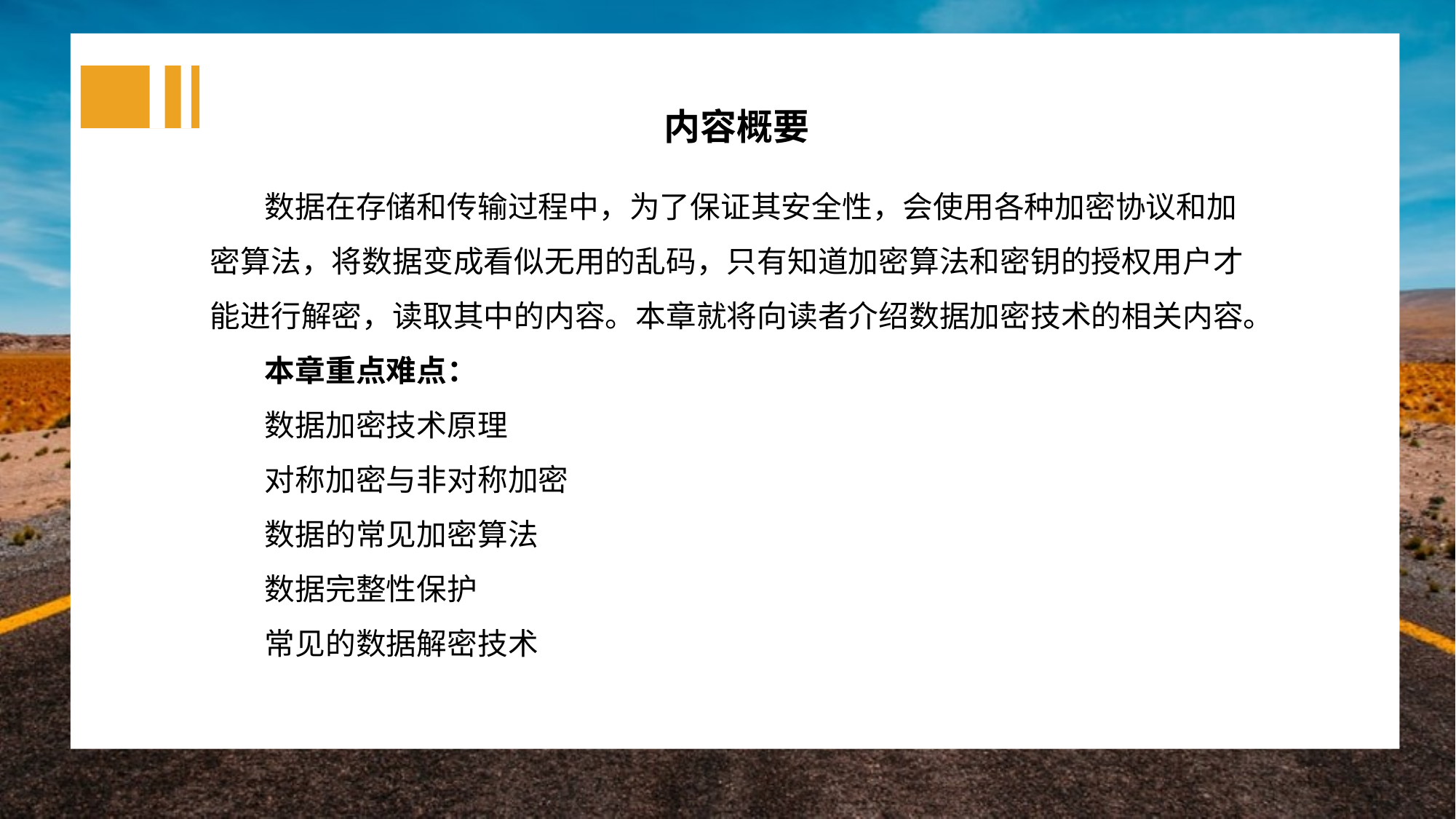

内容概要
数据在存储和传输过程中，为了保证其安全性，会使用各种加密协议和加密算法，将数据变成看似无用的乱码，只有知道加密算法和密钥的授权用户才能进行解密，读取其中的内容。本章就将向读者介绍数据加密技术的相关内容。
本章重点难点：
数据加密技术原理
对称加密与非对称加密
数据的常见加密算法
数据完整性保护
常见的数据解密技术